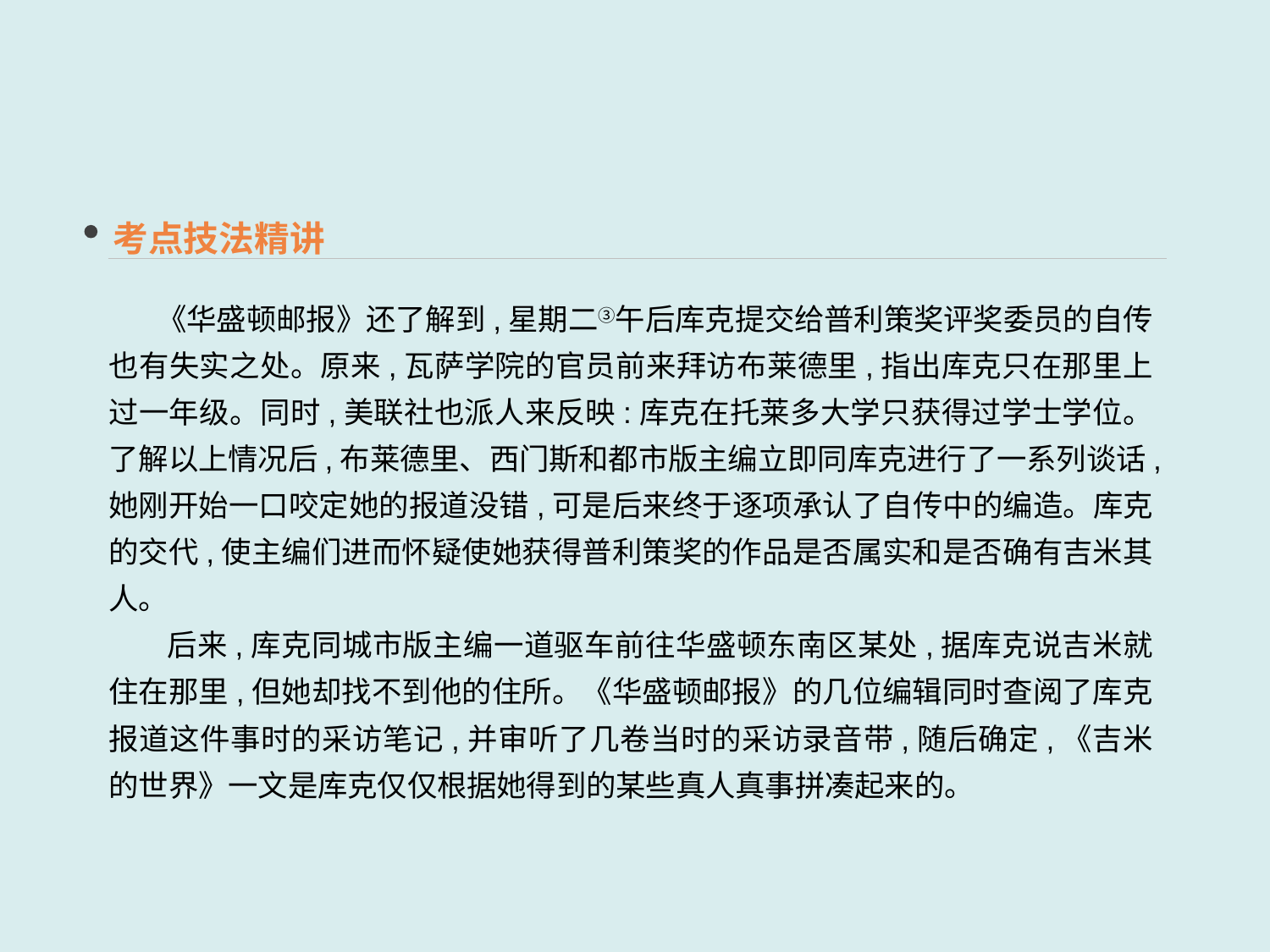

考点技法精讲

      《华盛顿邮报》还了解到,星期二③午后库克提交给普利策奖评奖委员的自传也有失实之处。原来,瓦萨学院的官员前来拜访布莱德里,指出库克只在那里上过一年级。同时,美联社也派人来反映:库克在托莱多大学只获得过学士学位。了解以上情况后,布莱德里、西门斯和都市版主编立即同库克进行了一系列谈话,她刚开始一口咬定她的报道没错,可是后来终于逐项承认了自传中的编造。库克的交代,使主编们进而怀疑使她获得普利策奖的作品是否属实和是否确有吉米其人。
       后来,库克同城市版主编一道驱车前往华盛顿东南区某处,据库克说吉米就住在那里,但她却找不到他的住所。《华盛顿邮报》的几位编辑同时查阅了库克报道这件事时的采访笔记,并审听了几卷当时的采访录音带,随后确定,《吉米的世界》一文是库克仅仅根据她得到的某些真人真事拼凑起来的。